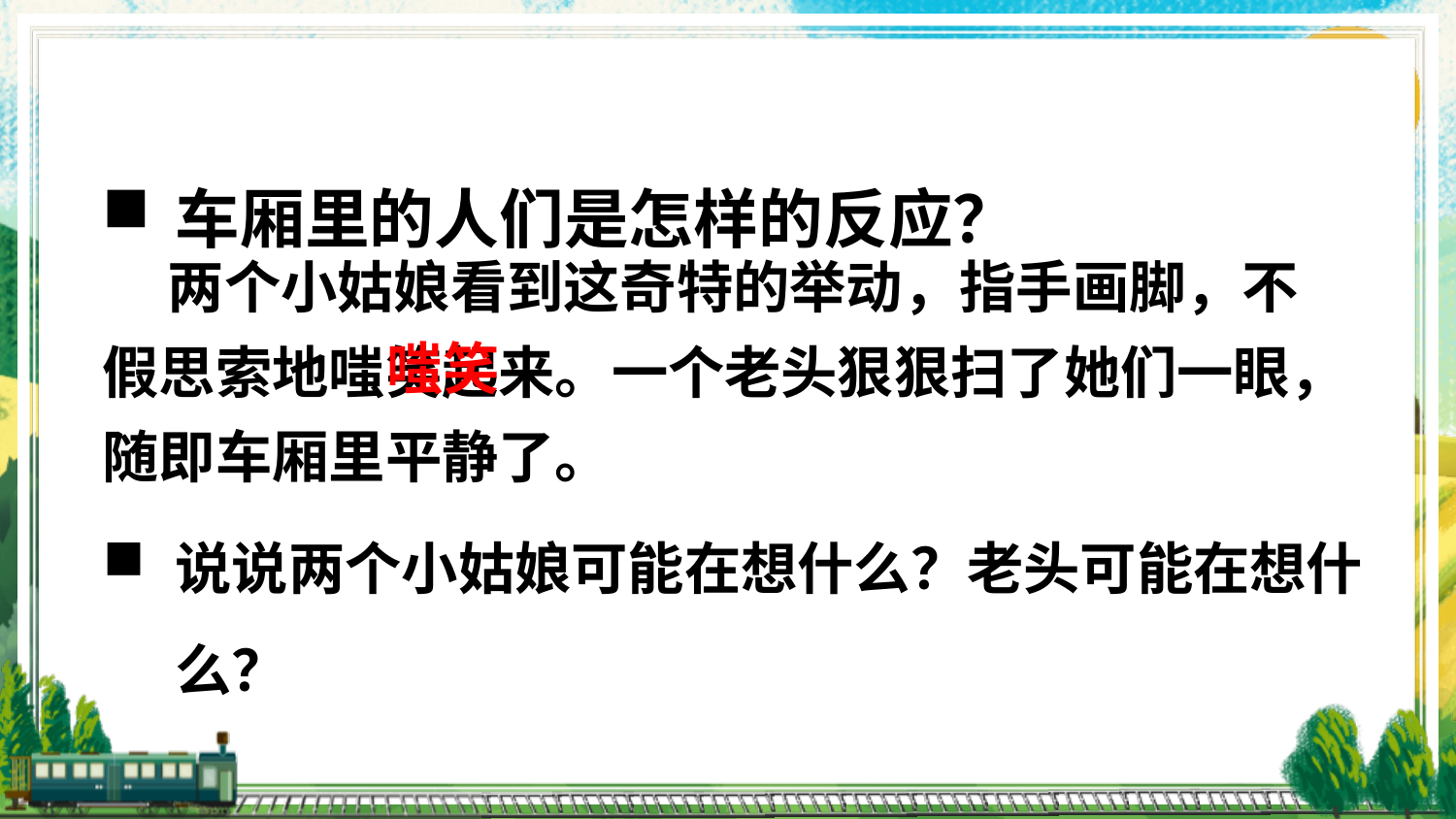

车厢里的人们是怎样的反应？
    两个小姑娘看到这奇特的举动，指手画脚，不假思索地嗤笑起来。一个老头狠狠扫了她们一眼，随即车厢里平静了。
嗤笑
说说两个小姑娘可能在想什么？老头可能在想什么？